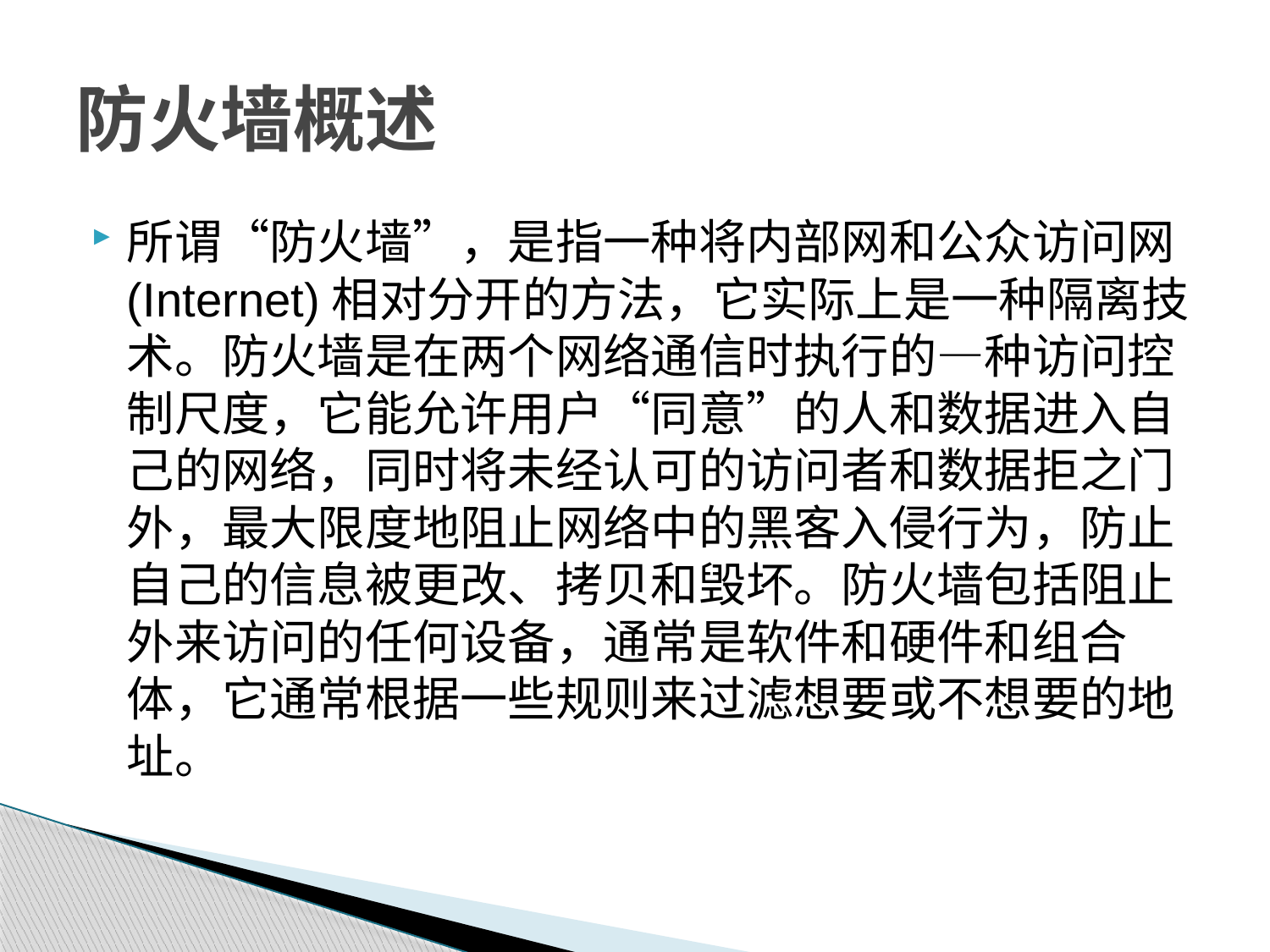

# 防火墙概述
所谓“防火墙”，是指一种将内部网和公众访问网(Internet)相对分开的方法，它实际上是一种隔离技术。防火墙是在两个网络通信时执行的—种访问控制尺度，它能允许用户“同意”的人和数据进入自己的网络，同时将未经认可的访问者和数据拒之门外，最大限度地阻止网络中的黑客入侵行为，防止自己的信息被更改、拷贝和毁坏。防火墙包括阻止外来访问的任何设备，通常是软件和硬件和组合体，它通常根据一些规则来过滤想要或不想要的地址。